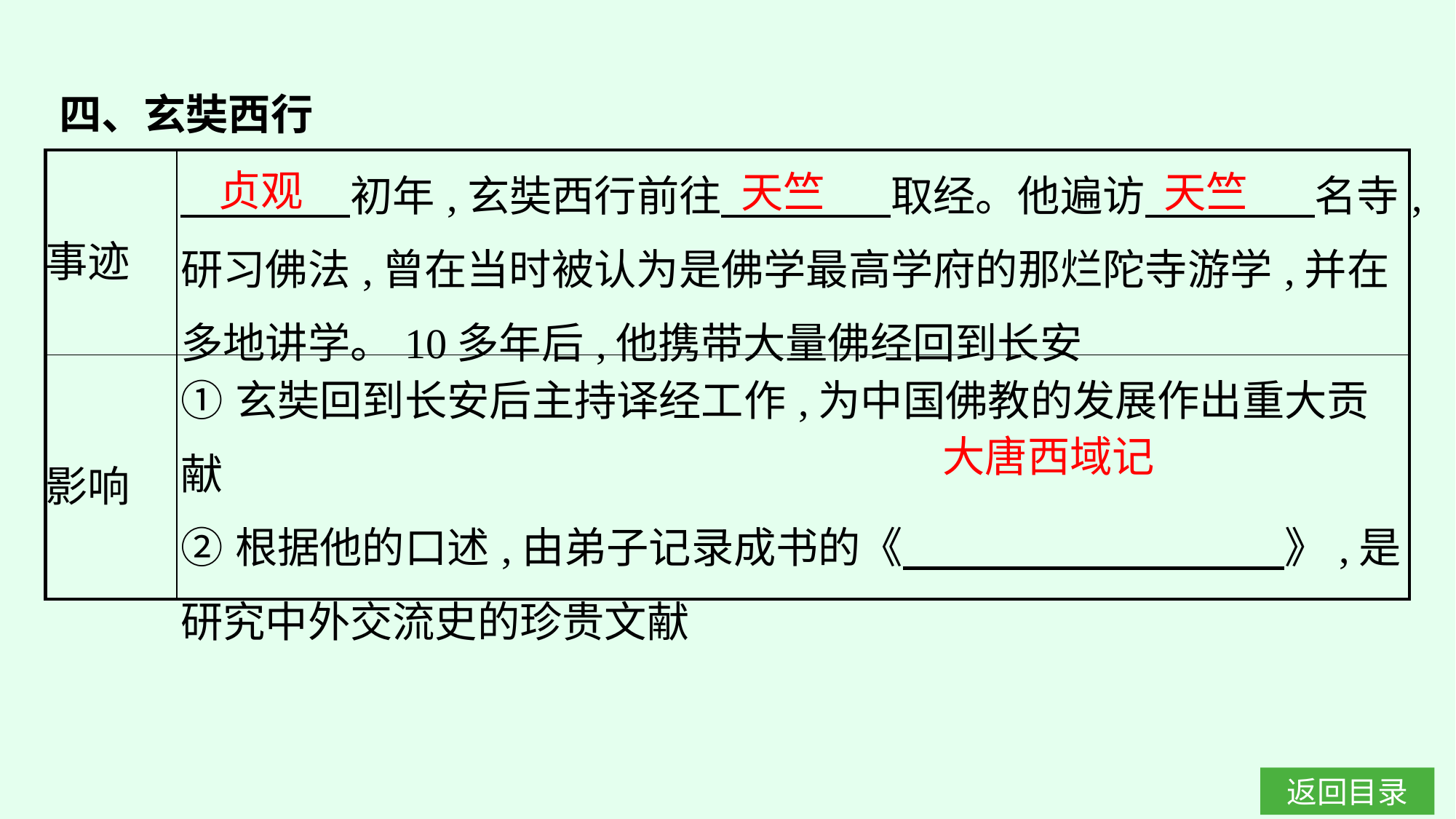

四、玄奘西行
| 事迹 | 初年,玄奘西行前往　　　　取经。他遍访　　　　名寺,研习佛法,曾在当时被认为是佛学最高学府的那烂陀寺游学,并在多地讲学。10多年后,他携带大量佛经回到长安 |
| --- | --- |
| 影响 | ①玄奘回到长安后主持译经工作,为中国佛教的发展作出重大贡献 ②根据他的口述,由弟子记录成书的《　　　　　　　　　》,是研究中外交流史的珍贵文献 |
贞观
天竺
天竺
大唐西域记